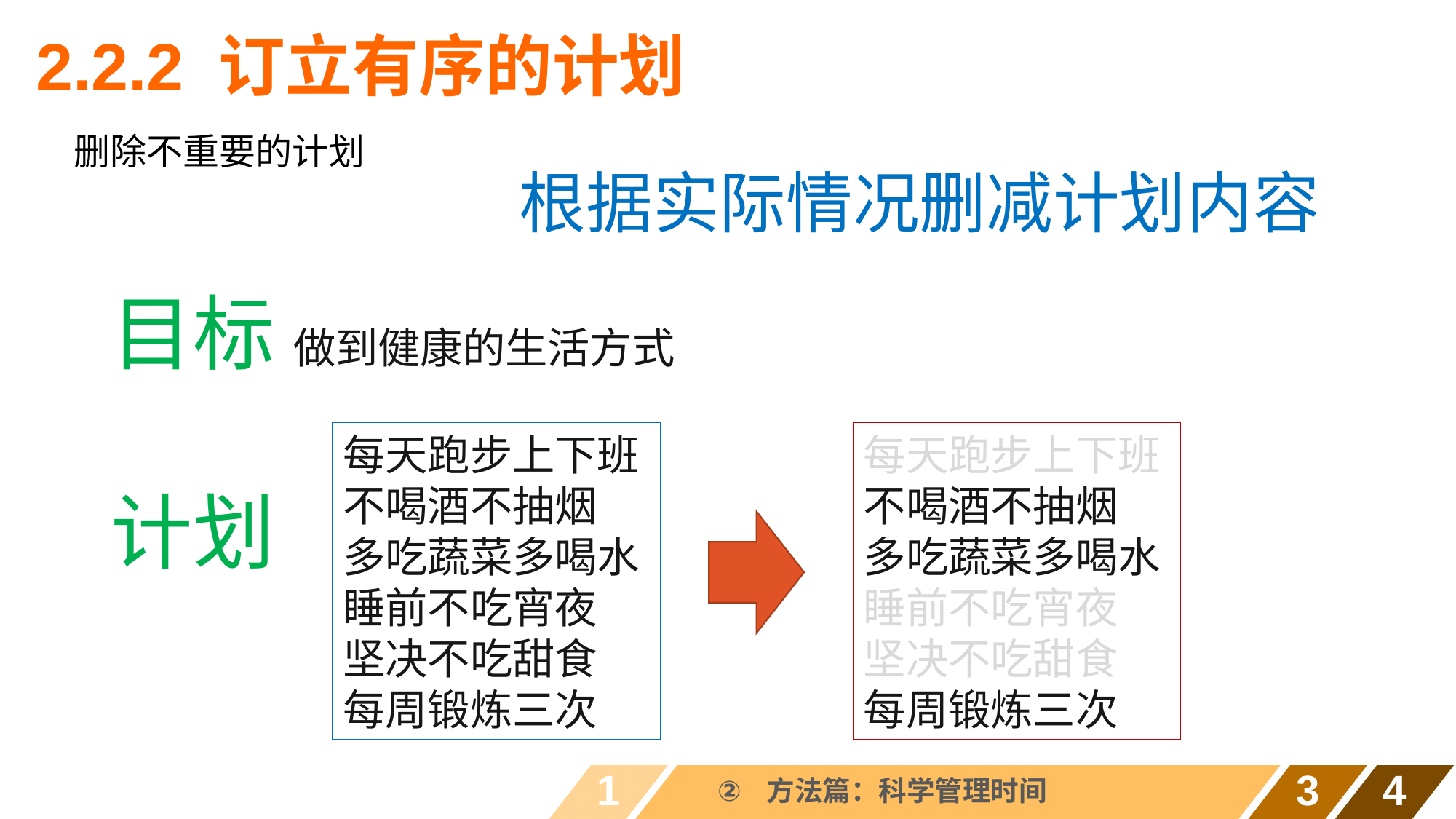

# 2.2.2 订立有序的计划
删除不重要的计划
根据实际情况删减计划内容
目标 做到健康的生活方式
每天跑步上下班
不喝酒不抽烟
多吃蔬菜多喝水
睡前不吃宵夜
坚决不吃甜食
每周锻炼三次
每天跑步上下班
不喝酒不抽烟
多吃蔬菜多喝水
睡前不吃宵夜
坚决不吃甜食
每周锻炼三次
计划

1
方法篇：科学管理时间
3
4